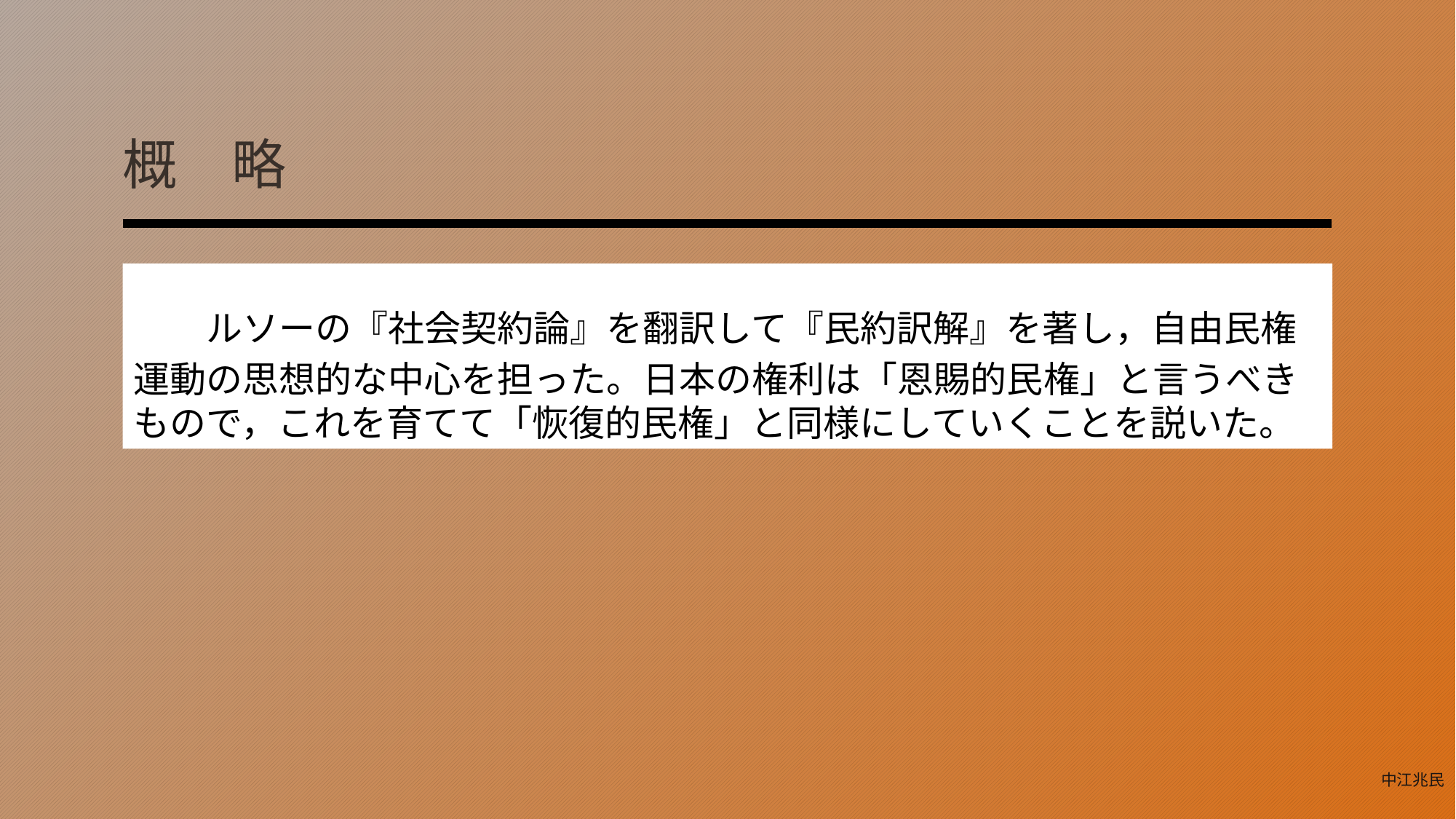

# 概　略
　ルソーの『社会契約論』を翻訳して『民約訳解』を著し，自由民権運動の思想的な中心を担った。日本の権利は「恩賜的民権」と言うべきもので，これを育てて「恢復的民権」と同様にしていくことを説いた。
中江兆民